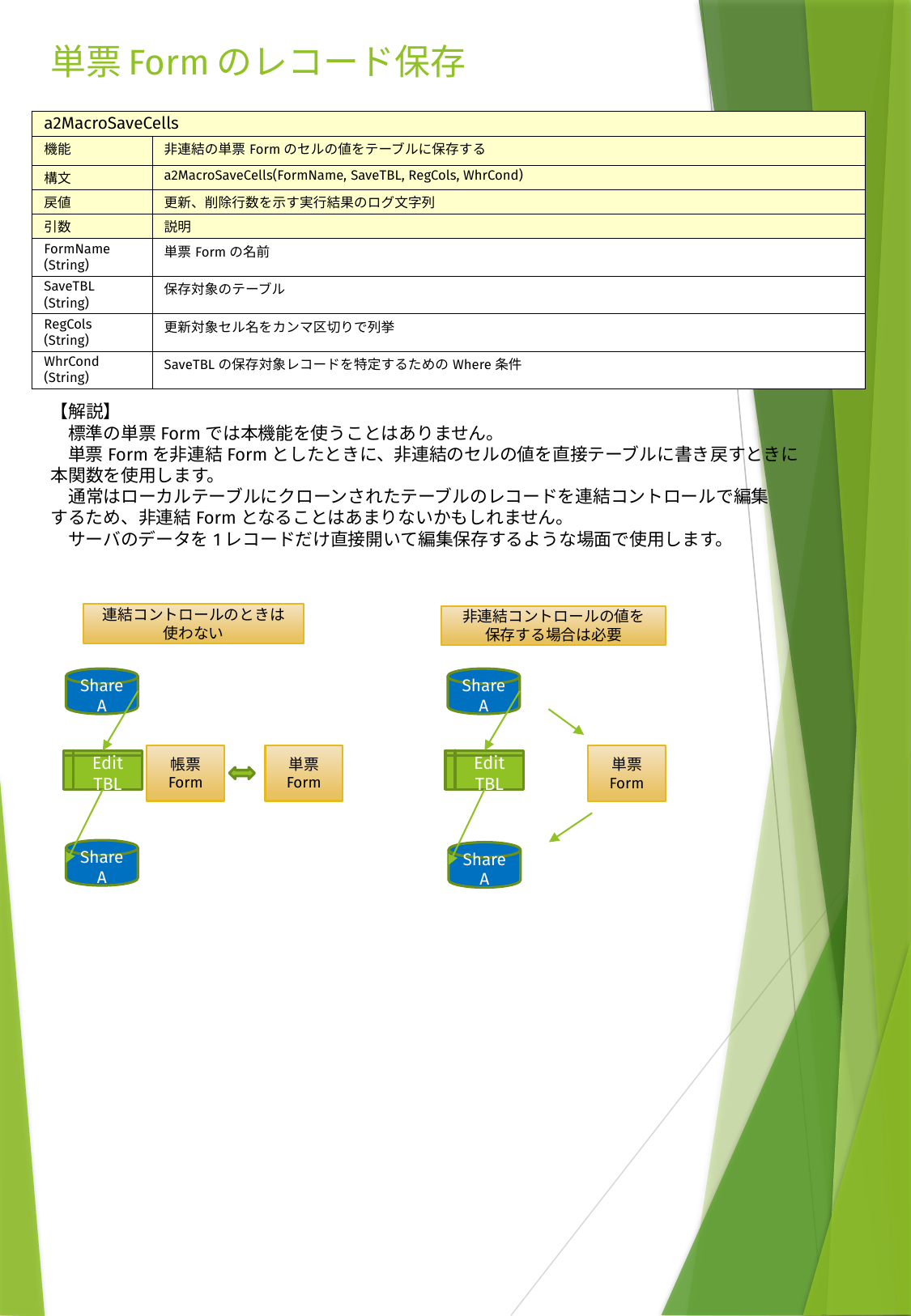

# 単票Formのレコード保存
| a2MacroSaveCells |  |
| --- | --- |
| 機能 | 非連結の単票Formのセルの値をテーブルに保存する |
| 構文 | a2MacroSaveCells(FormName, SaveTBL, RegCols, WhrCond) |
| 戻値 | 更新、削除行数を示す実行結果のログ文字列 |
| 引数 | 説明 |
| FormName (String) | 単票Formの名前 |
| SaveTBL (String) | 保存対象のテーブル |
| RegCols (String) | 更新対象セル名をカンマ区切りで列挙 |
| WhrCond (String) | SaveTBLの保存対象レコードを特定するためのWhere条件 |
【解説】
　標準の単票Formでは本機能を使うことはありません。
　単票Formを非連結Formとしたときに、非連結のセルの値を直接テーブルに書き戻すときに
本関数を使用します。
　通常はローカルテーブルにクローンされたテーブルのレコードを連結コントロールで編集
するため、非連結Formとなることはあまりないかもしれません。
　サーバのデータを1レコードだけ直接開いて編集保存するような場面で使用します。
連結コントロールのときは
使わない
非連結コントロールの値を
保存する場合は必要
Share
A
Share
A
単票
Form
帳票
Form
単票
Form
Edit
TBL
Edit
TBL

Share
A
Share
A